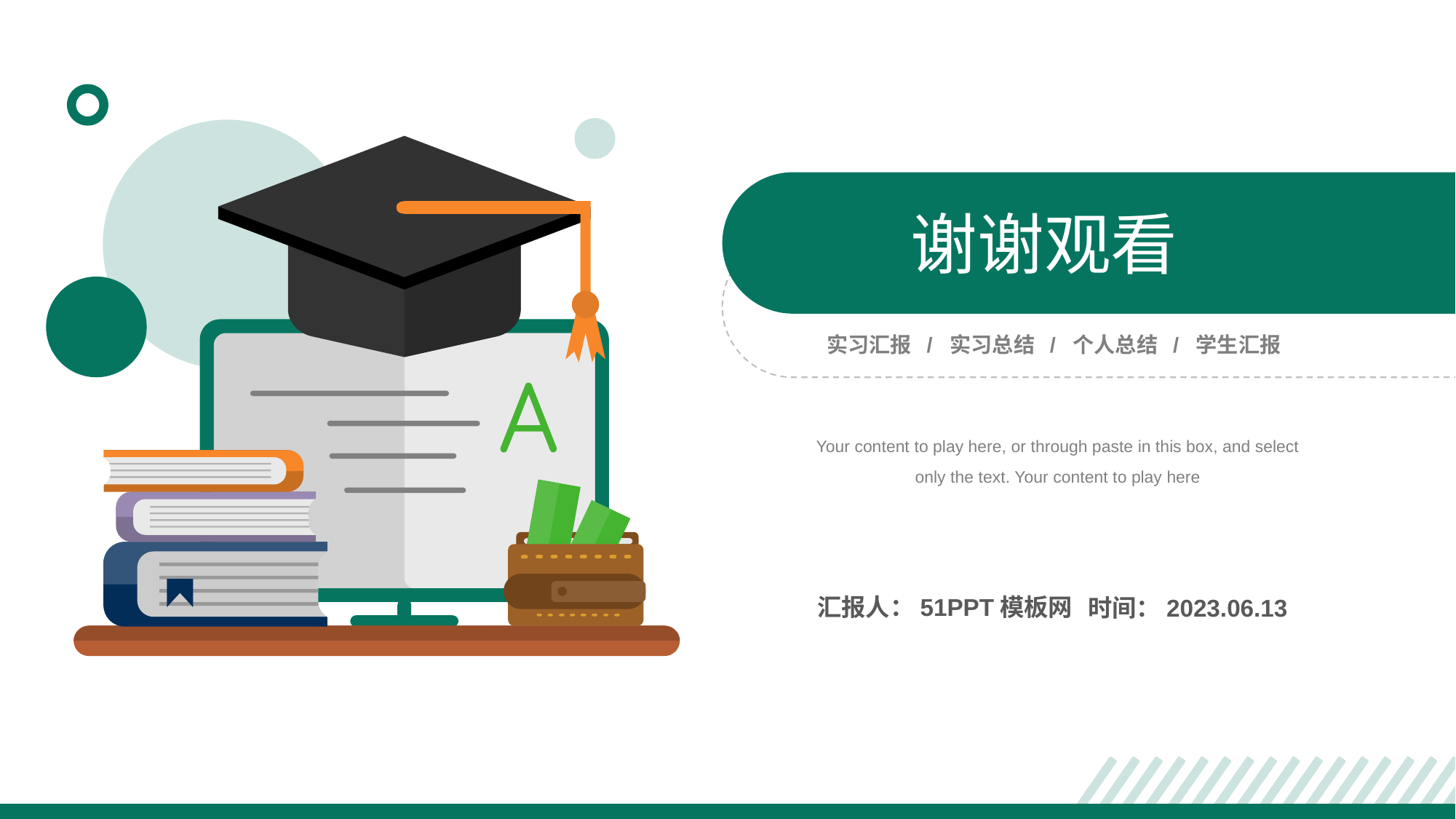

谢谢观看

实习汇报  /  实习总结  /  个人总结  /  学生汇报
Your content to play here, or through paste in this box, and select only the text. Your content to play here
汇报人：51PPT模板网
时间：2023.06.13